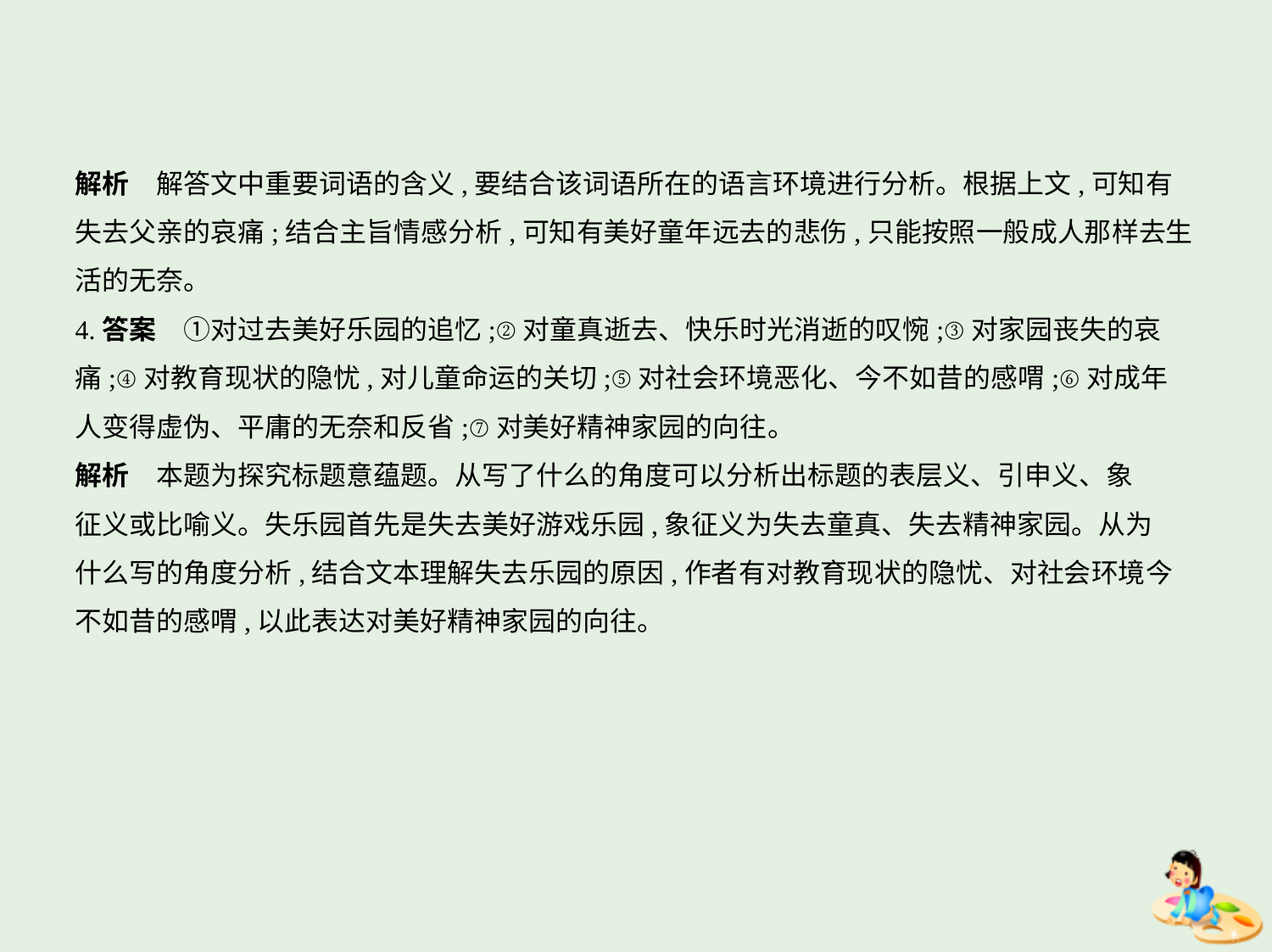

解析　解答文中重要词语的含义,要结合该词语所在的语言环境进行分析。根据上文,可知有
失去父亲的哀痛;结合主旨情感分析,可知有美好童年远去的悲伤,只能按照一般成人那样去生
活的无奈。
4.答案　①对过去美好乐园的追忆;②对童真逝去、快乐时光消逝的叹惋;③对家园丧失的哀
痛;④对教育现状的隐忧,对儿童命运的关切;⑤对社会环境恶化、今不如昔的感喟;⑥对成年
人变得虚伪、平庸的无奈和反省;⑦对美好精神家园的向往。
解析　本题为探究标题意蕴题。从写了什么的角度可以分析出标题的表层义、引申义、象
征义或比喻义。失乐园首先是失去美好游戏乐园,象征义为失去童真、失去精神家园。从为
什么写的角度分析,结合文本理解失去乐园的原因,作者有对教育现状的隐忧、对社会环境今
不如昔的感喟,以此表达对美好精神家园的向往。